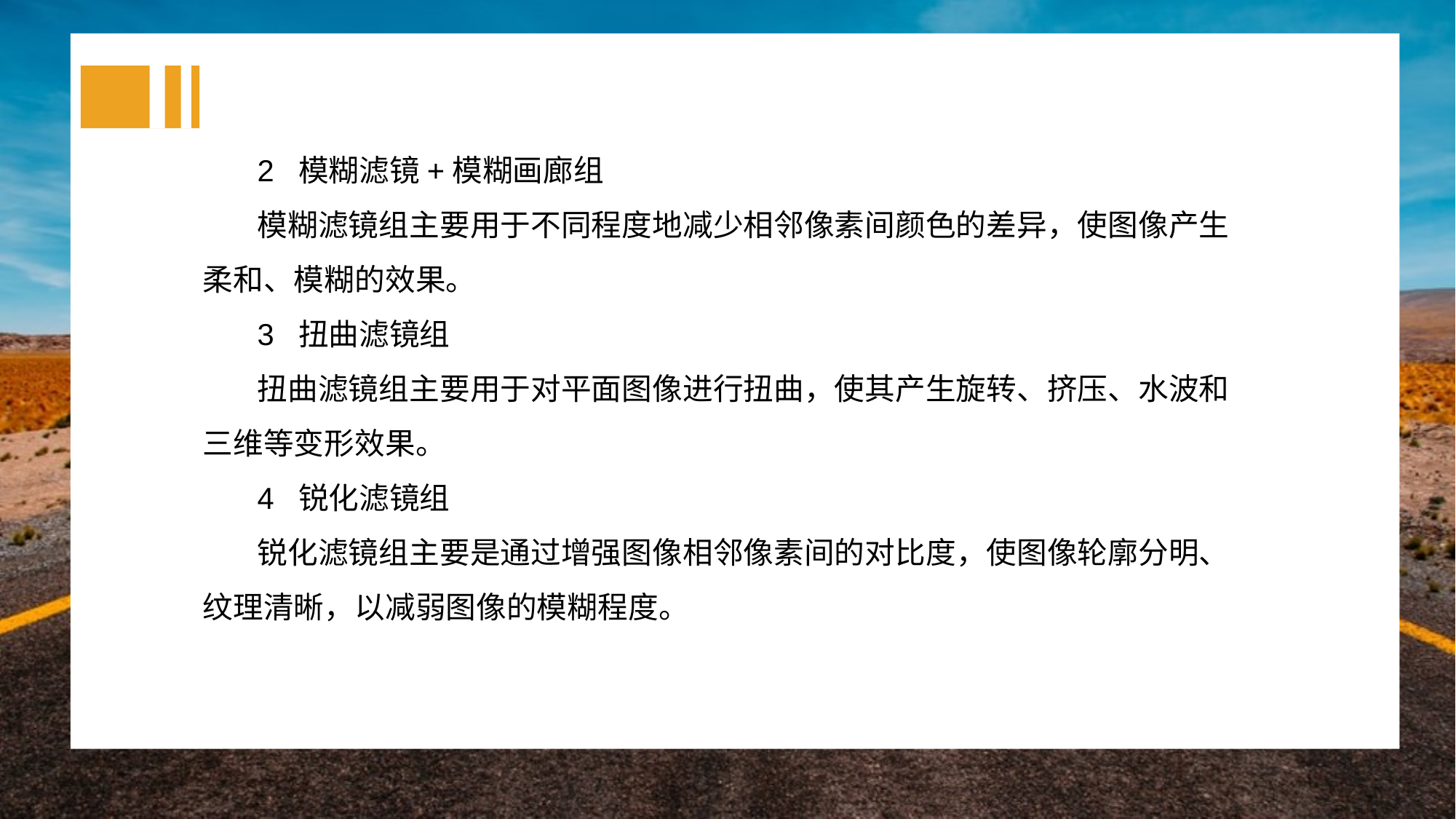

2  模糊滤镜+模糊画廊组
模糊滤镜组主要用于不同程度地减少相邻像素间颜色的差异，使图像产生柔和、模糊的效果。
3  扭曲滤镜组
扭曲滤镜组主要用于对平面图像进行扭曲，使其产生旋转、挤压、水波和三维等变形效果。
4  锐化滤镜组
锐化滤镜组主要是通过增强图像相邻像素间的对比度，使图像轮廓分明、纹理清晰，以减弱图像的模糊程度。